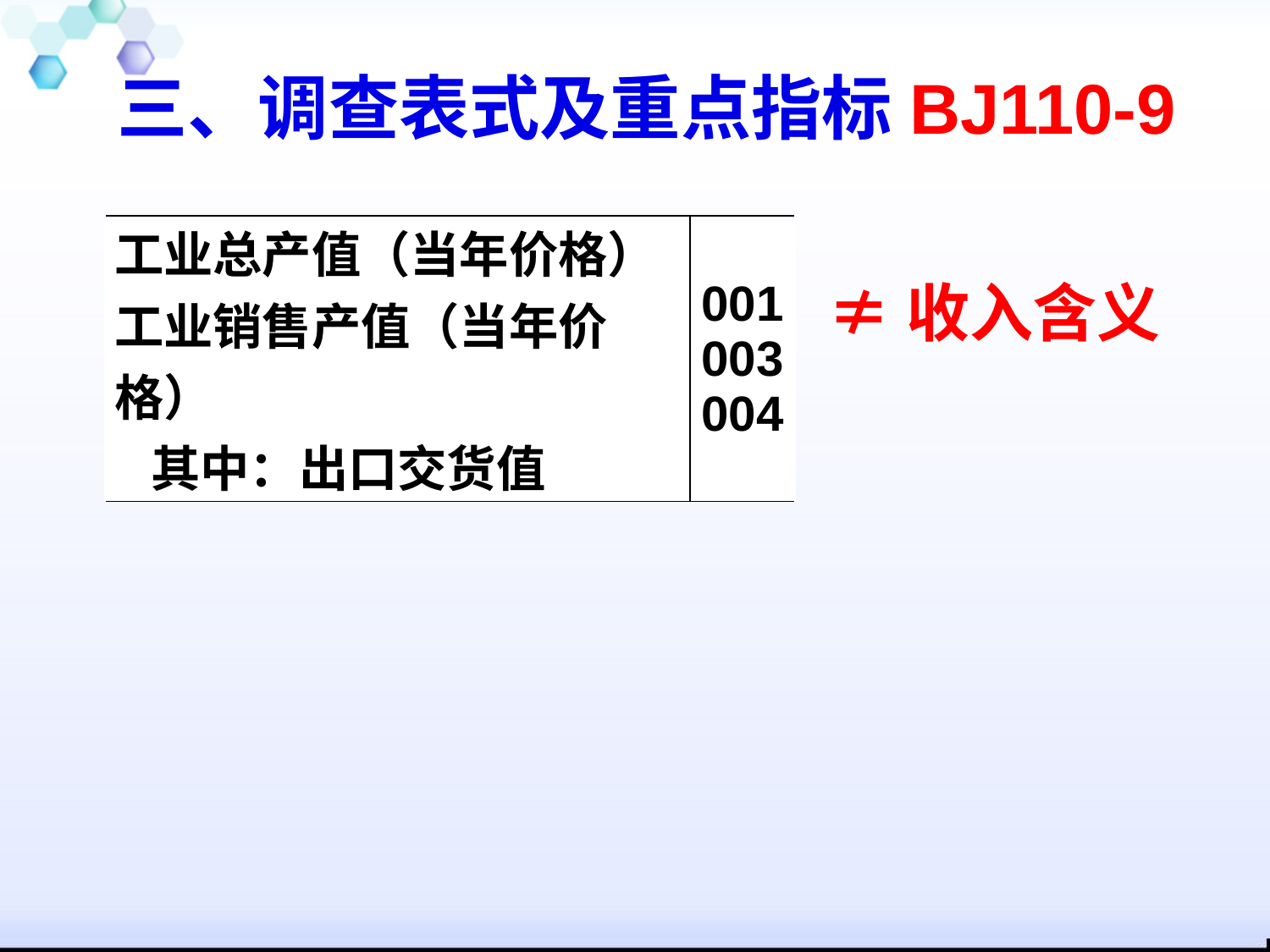

三、调查表式及重点指标BJ110-9
| 工业总产值（当年价格） 工业销售产值（当年价格） 其中：出口交货值 | 001 003 004 |
| --- | --- |
≠收入含义